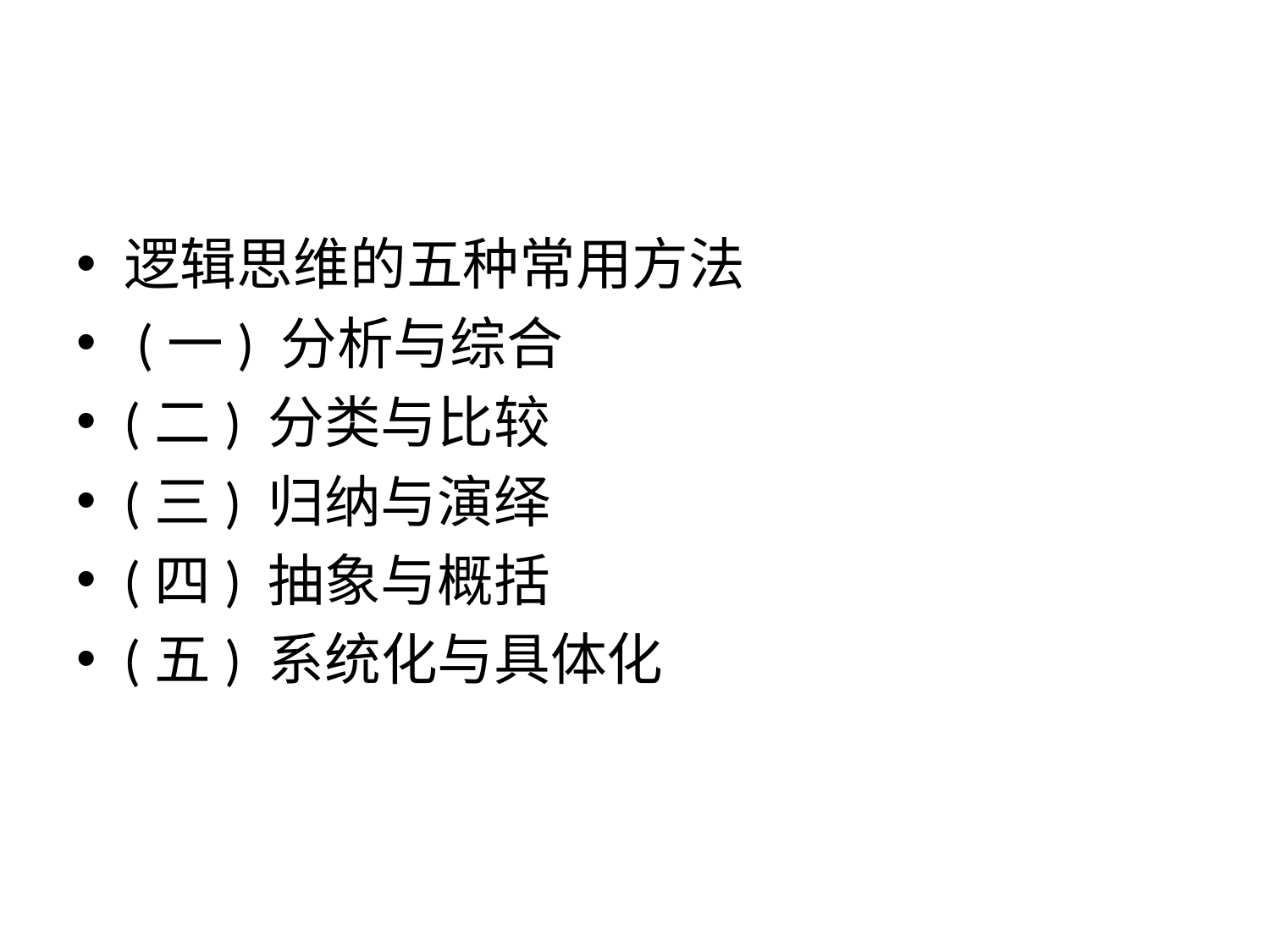

#
逻辑思维的五种常用方法
 (一) 分析与综合
(二) 分类与比较
(三) 归纳与演绎
(四) 抽象与概括
(五) 系统化与具体化